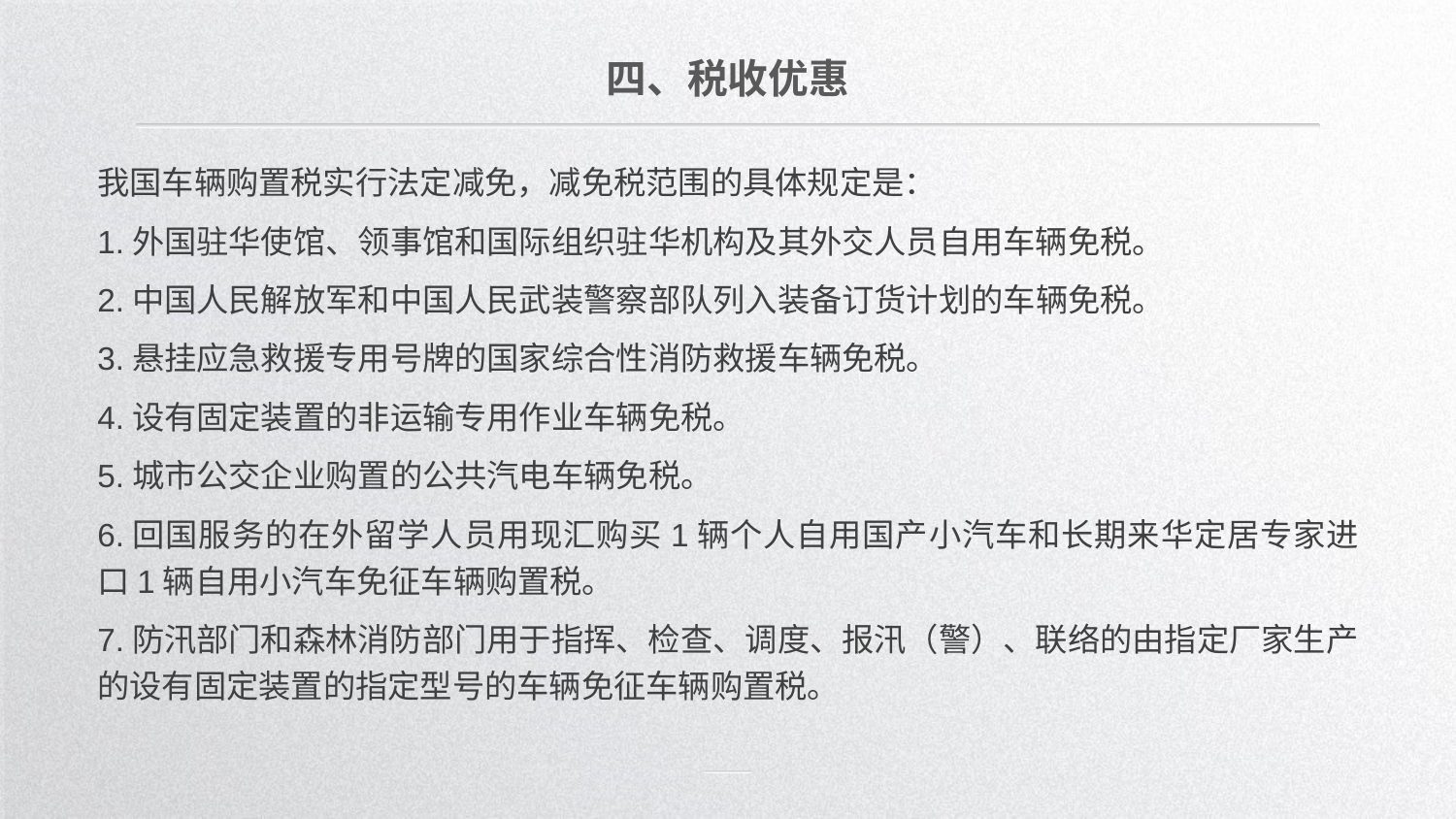

四、税收优惠
我国车辆购置税实行法定减免，减免税范围的具体规定是：
1.外国驻华使馆、领事馆和国际组织驻华机构及其外交人员自用车辆免税。
2.中国人民解放军和中国人民武装警察部队列入装备订货计划的车辆免税。
3.悬挂应急救援专用号牌的国家综合性消防救援车辆免税。
4.设有固定装置的非运输专用作业车辆免税。
5.城市公交企业购置的公共汽电车辆免税。
6.回国服务的在外留学人员用现汇购买1辆个人自用国产小汽车和长期来华定居专家进口1辆自用小汽车免征车辆购置税。
7.防汛部门和森林消防部门用于指挥、检查、调度、报汛（警）、联络的由指定厂家生产的设有固定装置的指定型号的车辆免征车辆购置税。